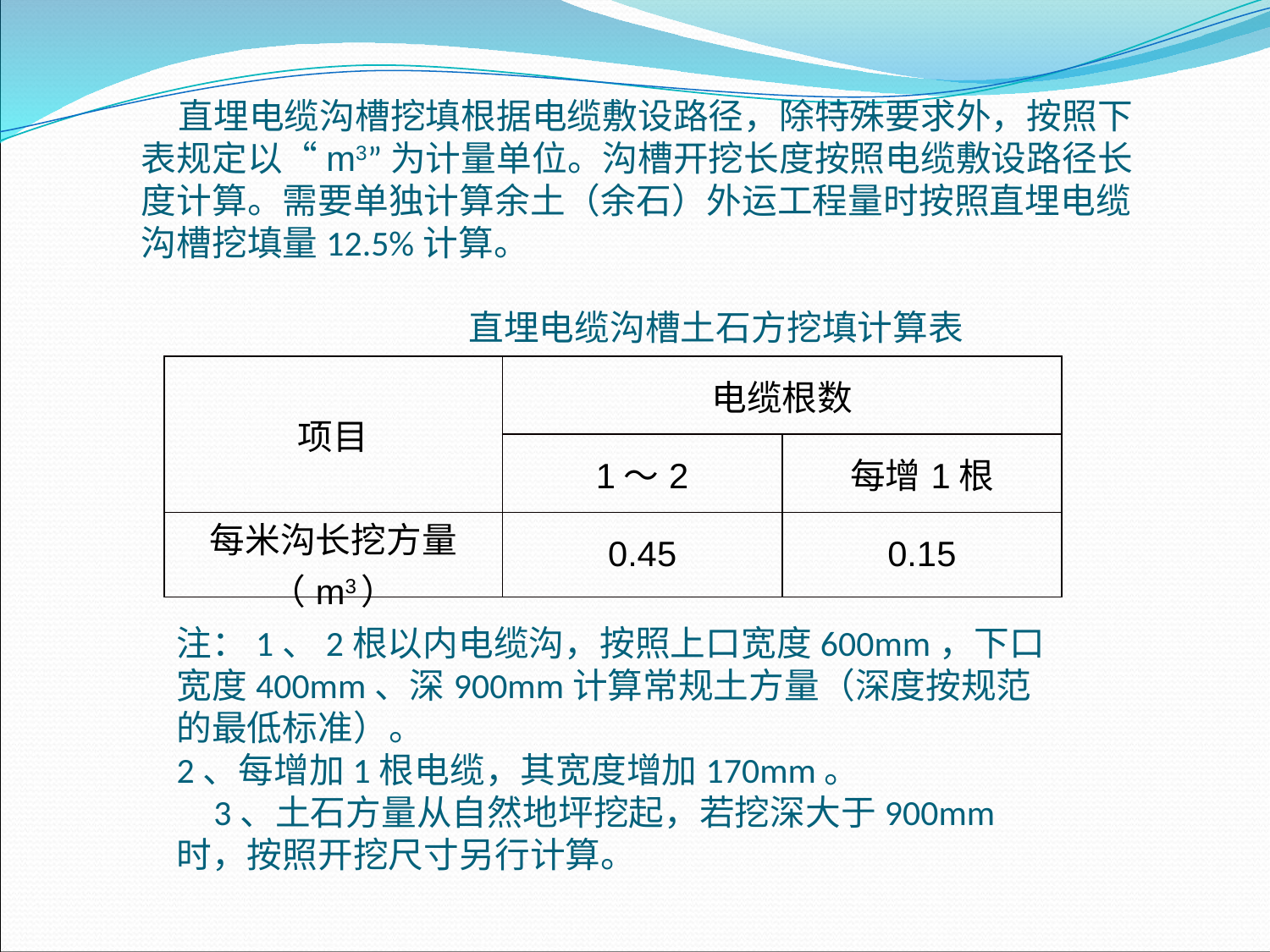

直埋电缆沟槽挖填根据电缆敷设路径，除特殊要求外，按照下表规定以“m3”为计量单位。沟槽开挖长度按照电缆敷设路径长度计算。需要单独计算余土（余石）外运工程量时按照直埋电缆沟槽挖填量12.5%计算。
                                    直埋电缆沟槽土石方挖填计算表
| 项目 | 电缆根数 |  |
| --- | --- | --- |
|  | 1～2 | 每增1根 |
| 每米沟长挖方量（m3） | 0.45 | 0.15 |
注：1、2根以内电缆沟，按照上口宽度600mm，下口宽度400mm、深900mm计算常规土方量（深度按规范的最低标准）。2、每增加1根电缆，其宽度增加170mm。3、土石方量从自然地坪挖起，若挖深大于900mm时，按照开挖尺寸另行计算。